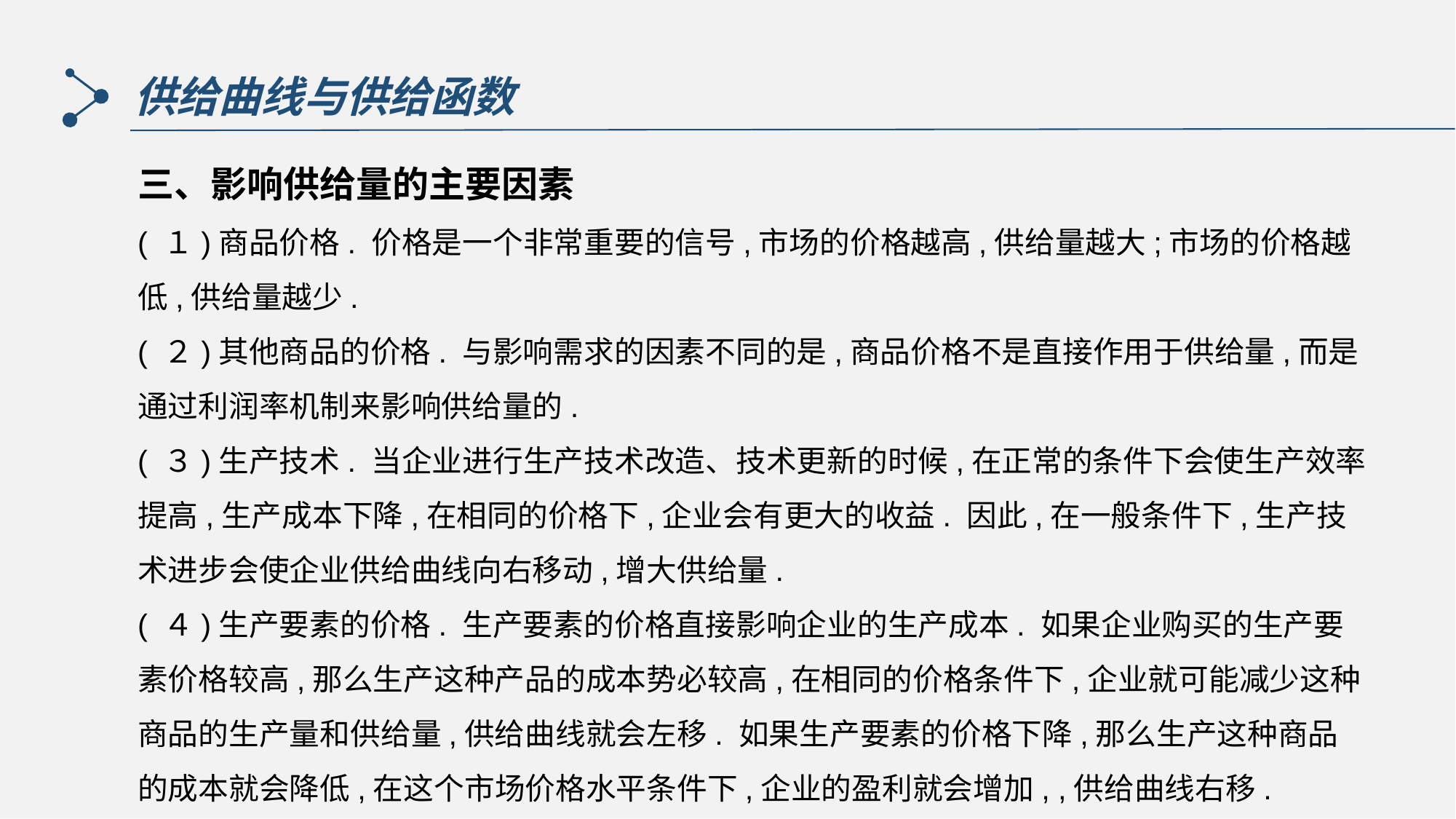

供给曲线与供给函数
三、影响供给量的主要因素
( １)商品价格. 价格是一个非常重要的信号,市场的价格越高,供给量越大;市场的价格越低,供给量越少.
( ２)其他商品的价格. 与影响需求的因素不同的是,商品价格不是直接作用于供给量,而是通过利润率机制来影响供给量的.
( ３)生产技术. 当企业进行生产技术改造、技术更新的时候,在正常的条件下会使生产效率提高,生产成本下降,在相同的价格下,企业会有更大的收益. 因此,在一般条件下,生产技术进步会使企业供给曲线向右移动,增大供给量.
( ４)生产要素的价格. 生产要素的价格直接影响企业的生产成本. 如果企业购买的生产要素价格较高,那么生产这种产品的成本势必较高,在相同的价格条件下,企业就可能减少这种商品的生产量和供给量,供给曲线就会左移. 如果生产要素的价格下降,那么生产这种商品的成本就会降低,在这个市场价格水平条件下,企业的盈利就会增加, ,供给曲线右移.